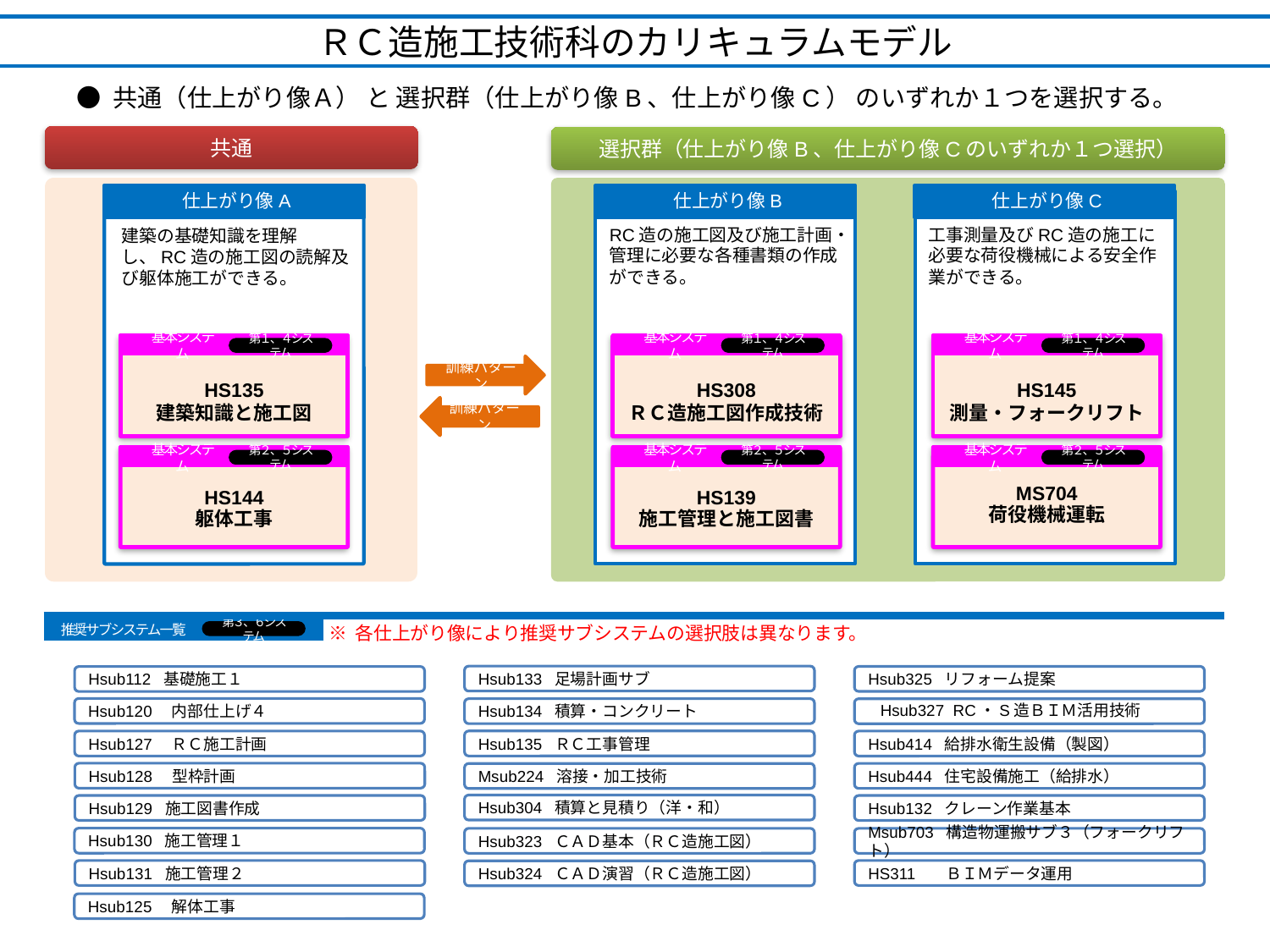

ＲＣ造施工技術科のカリキュラムモデル
● 共通（仕上がり像Ａ） と 選択群（仕上がり像B、仕上がり像C） のいずれか１つを選択する。
共通
選択群（仕上がり像B、仕上がり像Cのいずれか１つ選択）

仕上がり像A
仕上がり像B
仕上がり像C

工事測量及びRC造の施工に必要な荷役機械による安全作業ができる。
RC造の施工図及び施工計画・管理に必要な各種書類の作成ができる。
建築の基礎知識を理解し、RC造の施工図の読解及び躯体施工ができる。

基本システム

HS135
建築知識と施工図

HS144
躯体工事
第１、４システム

基本システム
第２、５システム

基本システム

HS308
ＲＣ造施工図作成技術

HS139
施工管理と施工図書
第１、４システム

基本システム
第２、５システム

基本システム

HS145
測量・フォークリフト

MS704
荷役機械運転
第１、４システム

基本システム
第２、５システム
訓練パターン
訓練パターン
※ 各仕上がり像により推奨サブシステムの選択肢は異なります。

推奨サブシステム一覧
第３、６システム
Hsub133  足場計画サブ
Hsub325  リフォーム提案
Hsub112  基礎施工１
Hsub120　内部仕上げ４
Hsub134  積算・コンクリート
　Hsub327  RC・S造ＢＩＭ活用技術
Hsub135  ＲＣ工事管理
Hsub127　ＲＣ施工計画
Hsub414  給排水衛生設備（製図）
Hsub128　型枠計画
Hsub444  住宅設備施工（給排水）
Msub224  溶接・加工技術
Hsub304  積算と見積り（洋・和）
Hsub129  施工図書作成
Hsub132  クレーン作業基本
Hsub130  施工管理１
Hsub323  ＣＡＤ基本（ＲＣ造施工図）
Msub703  構造物運搬サブ３（フォークリフト）
Hsub131  施工管理２
HS311      ＢＩＭデータ運用
Hsub324  ＣＡＤ演習（ＲＣ造施工図）
Hsub125　解体工事